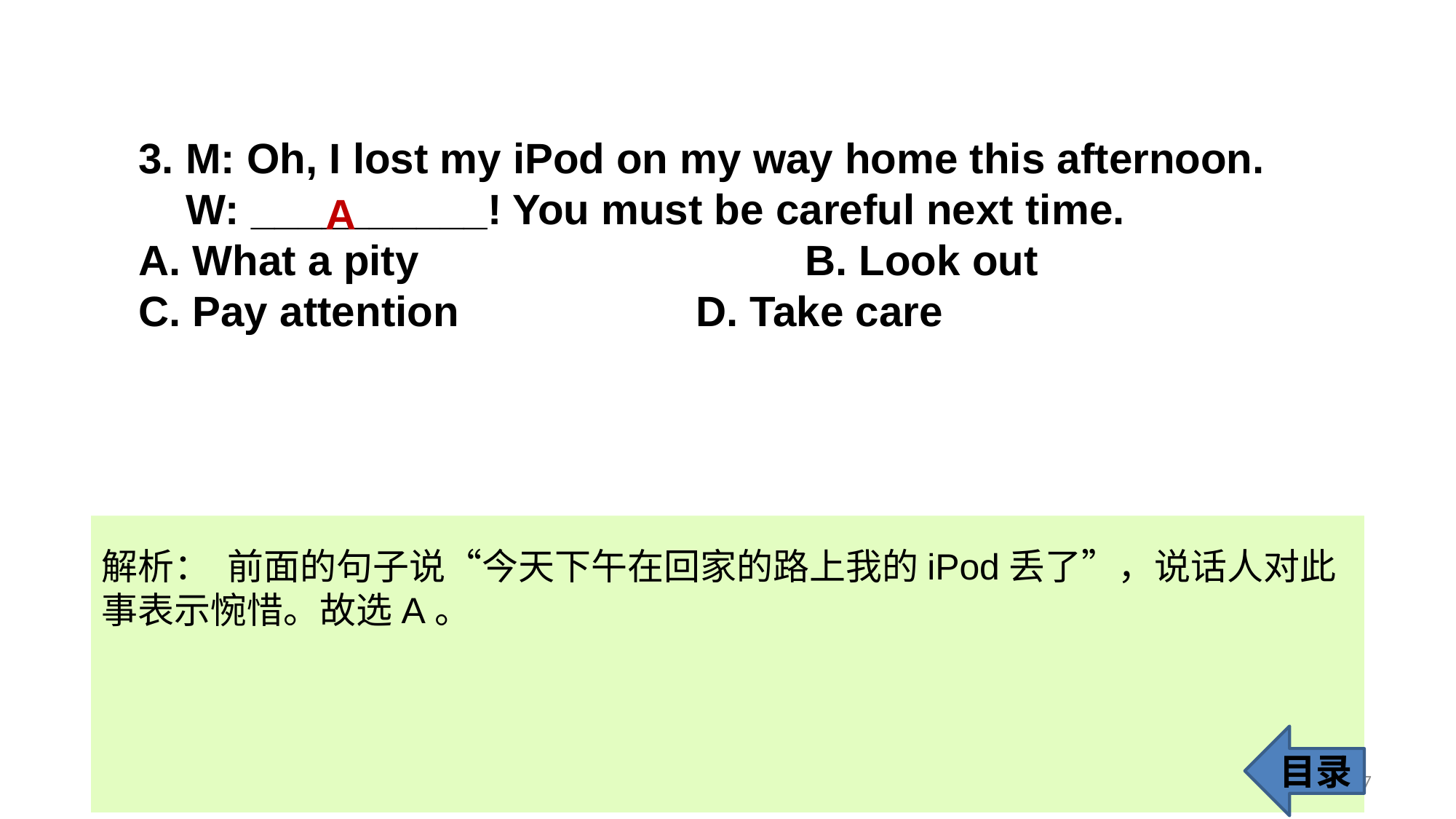

3. M: Oh, I lost my iPod on my way home this afternoon.
    W: __________! You must be careful next time.
A. What a pity 				 B. Look out
C. Pay attention			 D. Take care
A

解析：  前面的句子说“今天下午在回家的路上我的iPod丢了”，说话人对此事表示惋惜。故选A。
目录
7